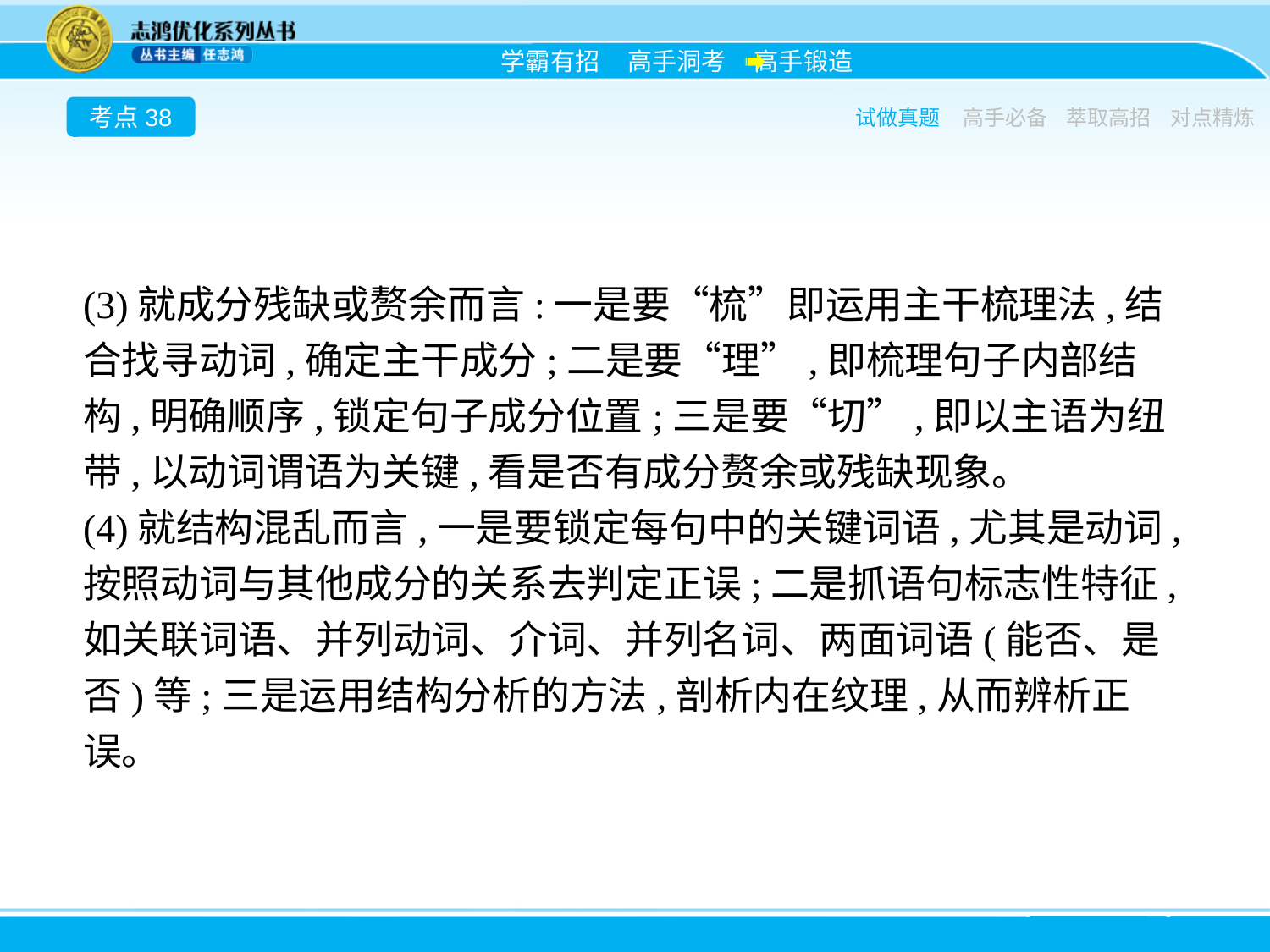

考点38
试做真题
高手必备
萃取高招
对点精炼
(3)就成分残缺或赘余而言:一是要“梳”即运用主干梳理法,结合找寻动词,确定主干成分;二是要“理”,即梳理句子内部结构,明确顺序,锁定句子成分位置;三是要“切”,即以主语为纽带,以动词谓语为关键,看是否有成分赘余或残缺现象。
(4)就结构混乱而言,一是要锁定每句中的关键词语,尤其是动词,按照动词与其他成分的关系去判定正误;二是抓语句标志性特征,如关联词语、并列动词、介词、并列名词、两面词语(能否、是否)等;三是运用结构分析的方法,剖析内在纹理,从而辨析正误。